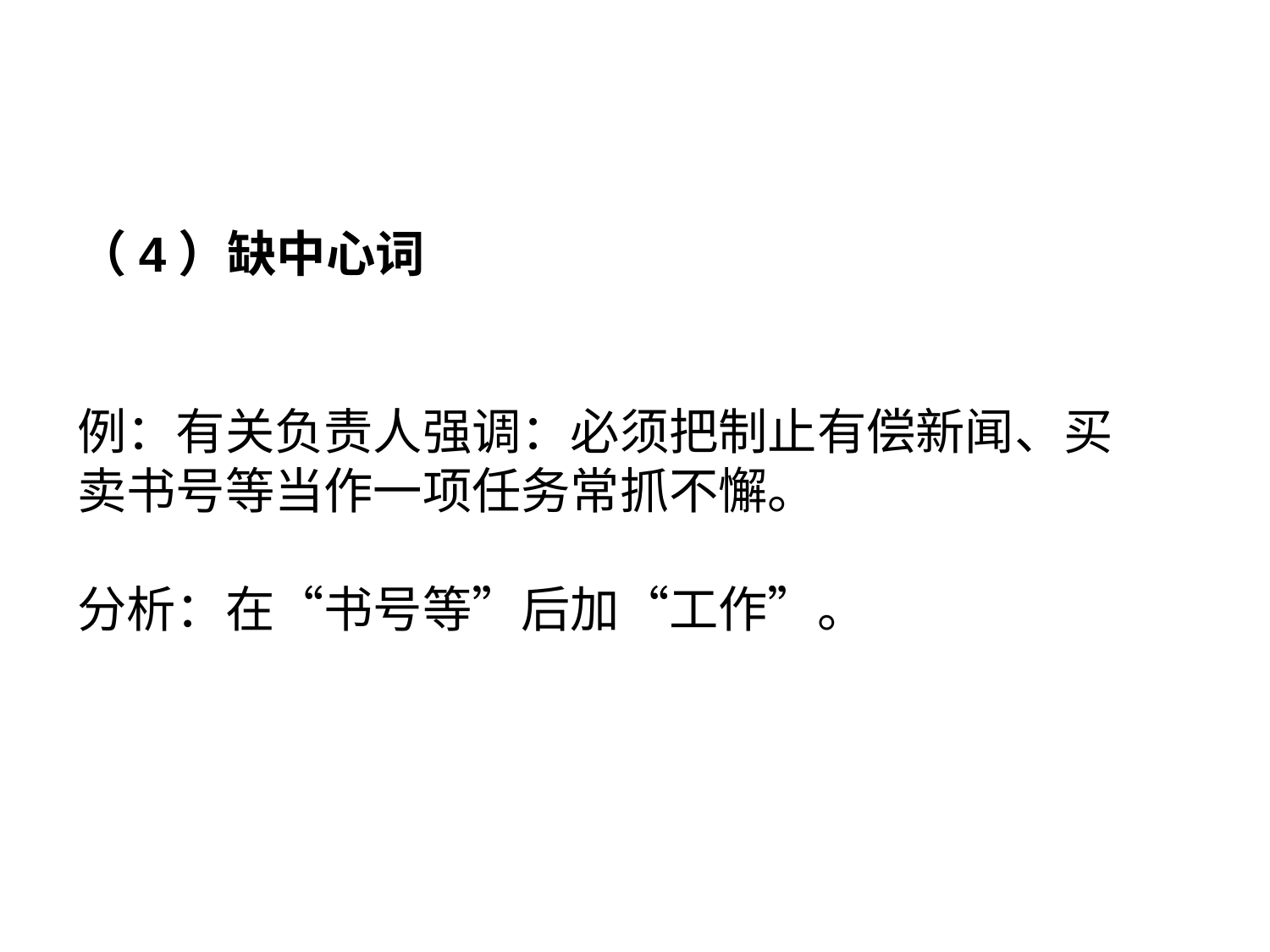

（4）缺中心词

例：有关负责人强调：必须把制止有偿新闻、买卖书号等当作一项任务常抓不懈。

分析：在“书号等”后加“工作”。